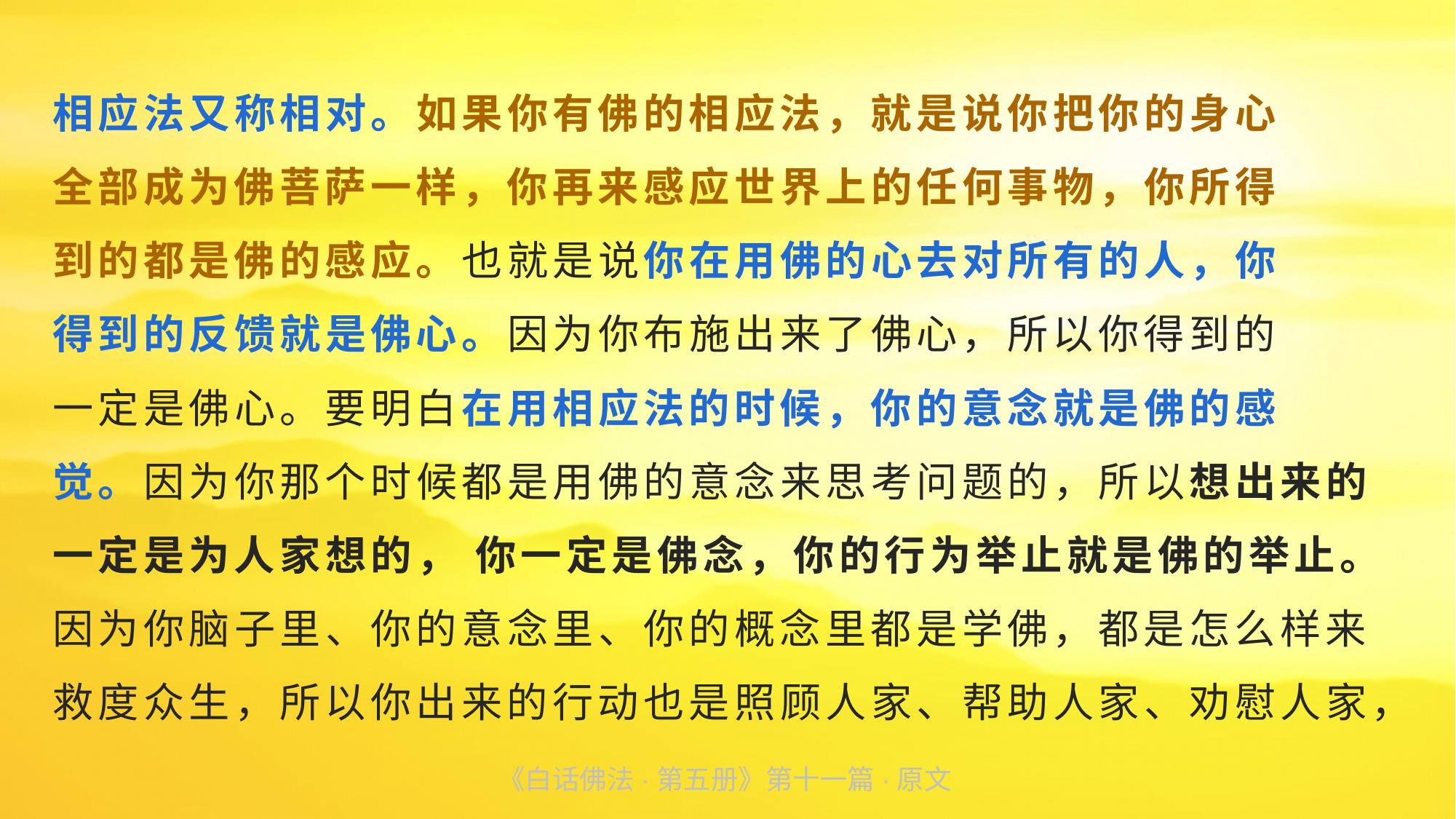

相应法又称相对。如果你有佛的相应法，就是说你把你的身心
全部成为佛菩萨一样，你再来感应世界上的任何事物，你所得
到的都是佛的感应。也就是说你在用佛的心去对所有的人，你
得到的反馈就是佛心。因为你布施出来了佛心，所以你得到的
一定是佛心。要明白在用相应法的时候，你的意念就是佛的感
觉。因为你那个时候都是用佛的意念来思考问题的，所以想出来的一定是为人家想的， 你一定是佛念，你的行为举止就是佛的举止。因为你脑子里、你的意念里、你的概念里都是学佛，都是怎么样来救度众生，所以你出来的行动也是照顾人家、帮助人家、劝慰人家，
《白话佛法·第五册》第十一篇·原文